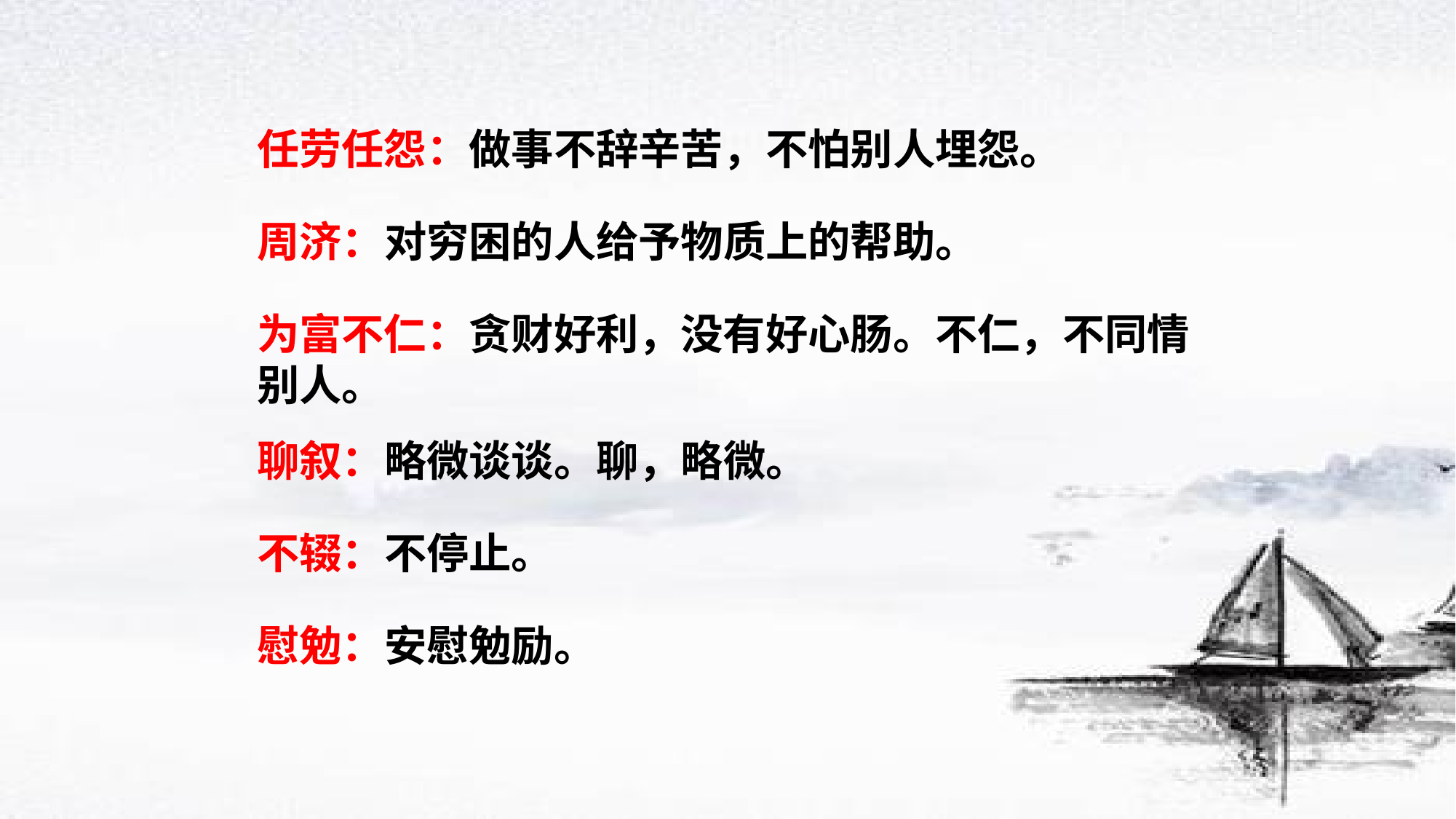

任劳任怨：做事不辞辛苦，不怕别人埋怨。
周济：对穷困的人给予物质上的帮助。
为富不仁：贪财好利，没有好心肠。不仁，不同情别人。
聊叙：略微谈谈。聊，略微。
不辍：不停止。
慰勉：安慰勉励。